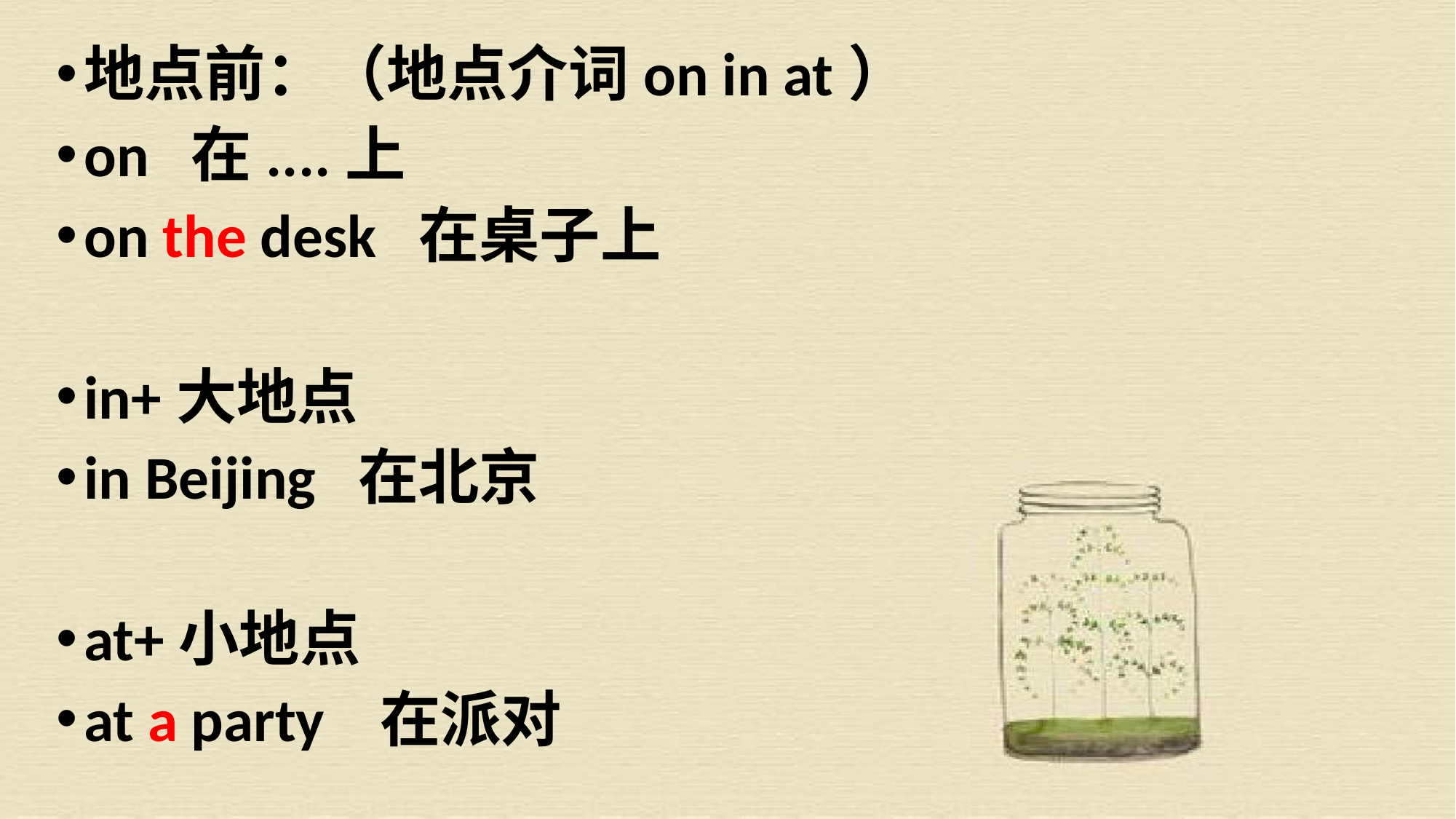

地点前：（地点介词on in at）
on  在....上
on the desk  在桌子上

in+大地点
in Beijing  在北京

at+小地点
at a party   在派对